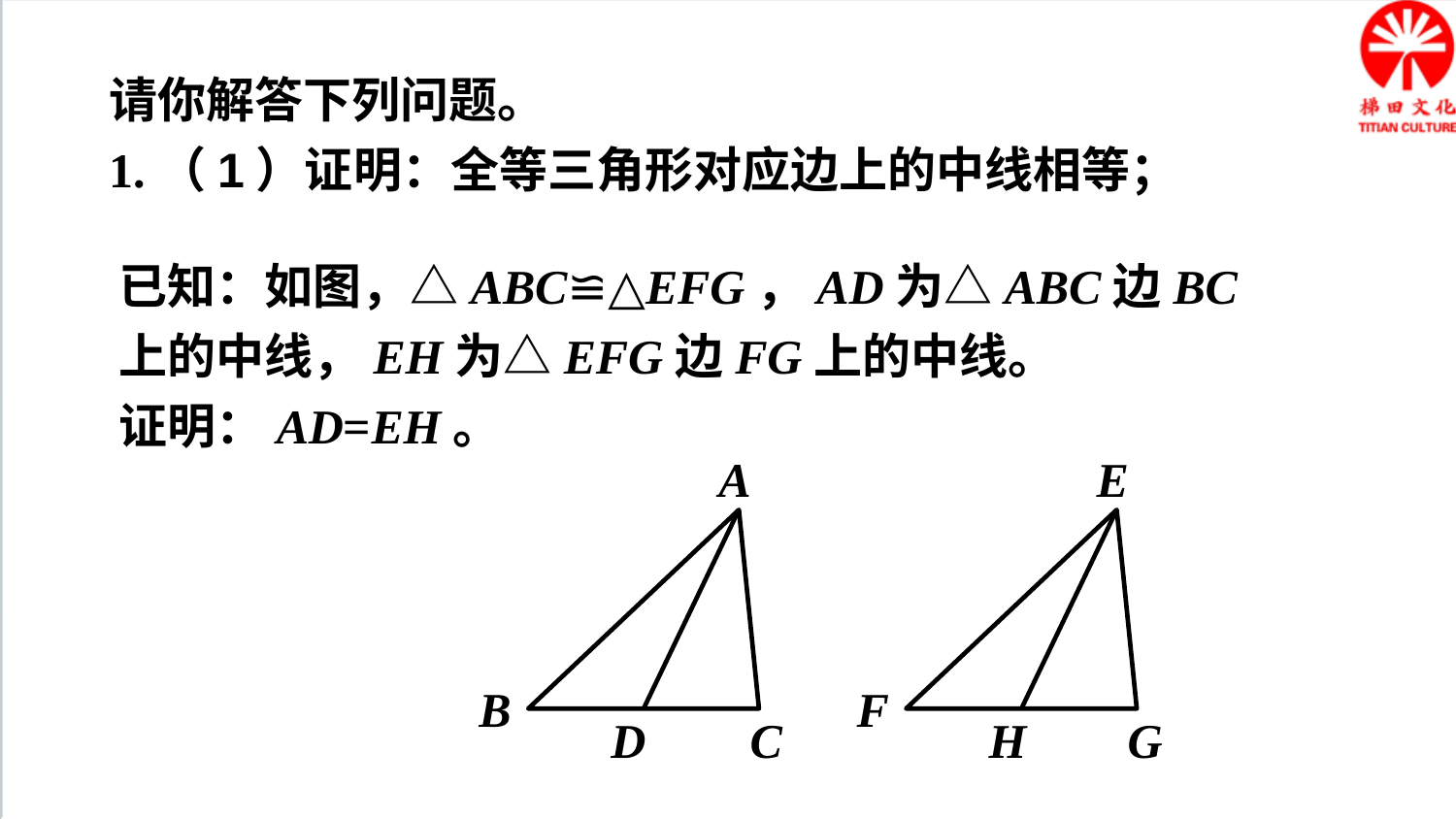

请你解答下列问题。
1.（1）证明：全等三角形对应边上的中线相等；
已知：如图，△ABC≌△EFG，AD为△ABC边BC上的中线，EH为△EFG边FG上的中线。
证明：AD=EH。
E

F
H
G
A

B
D
C